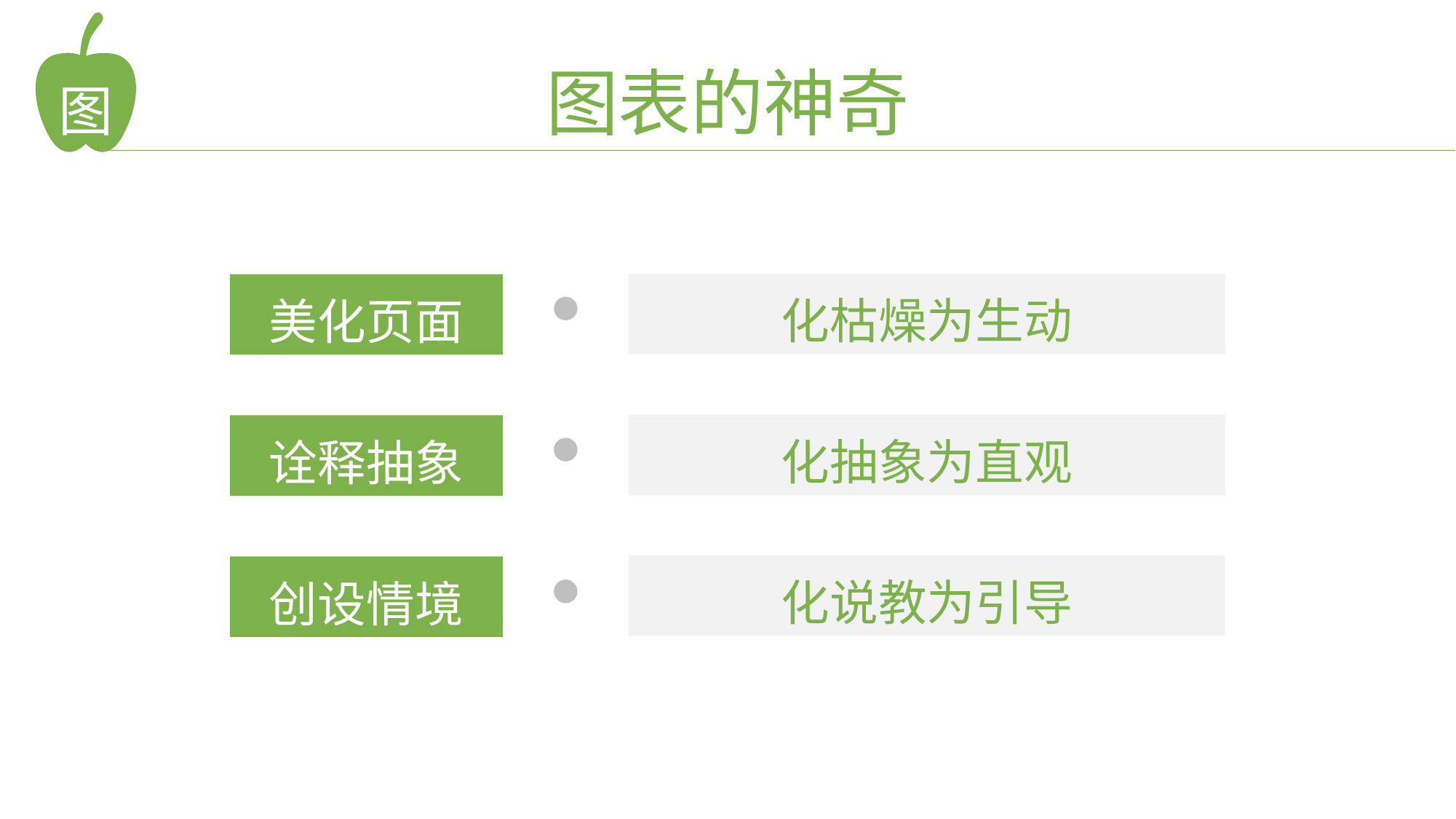

图
图表的神奇
化枯燥为生动
美化页面

化抽象为直观
诠释抽象

化说教为引导
创设情境